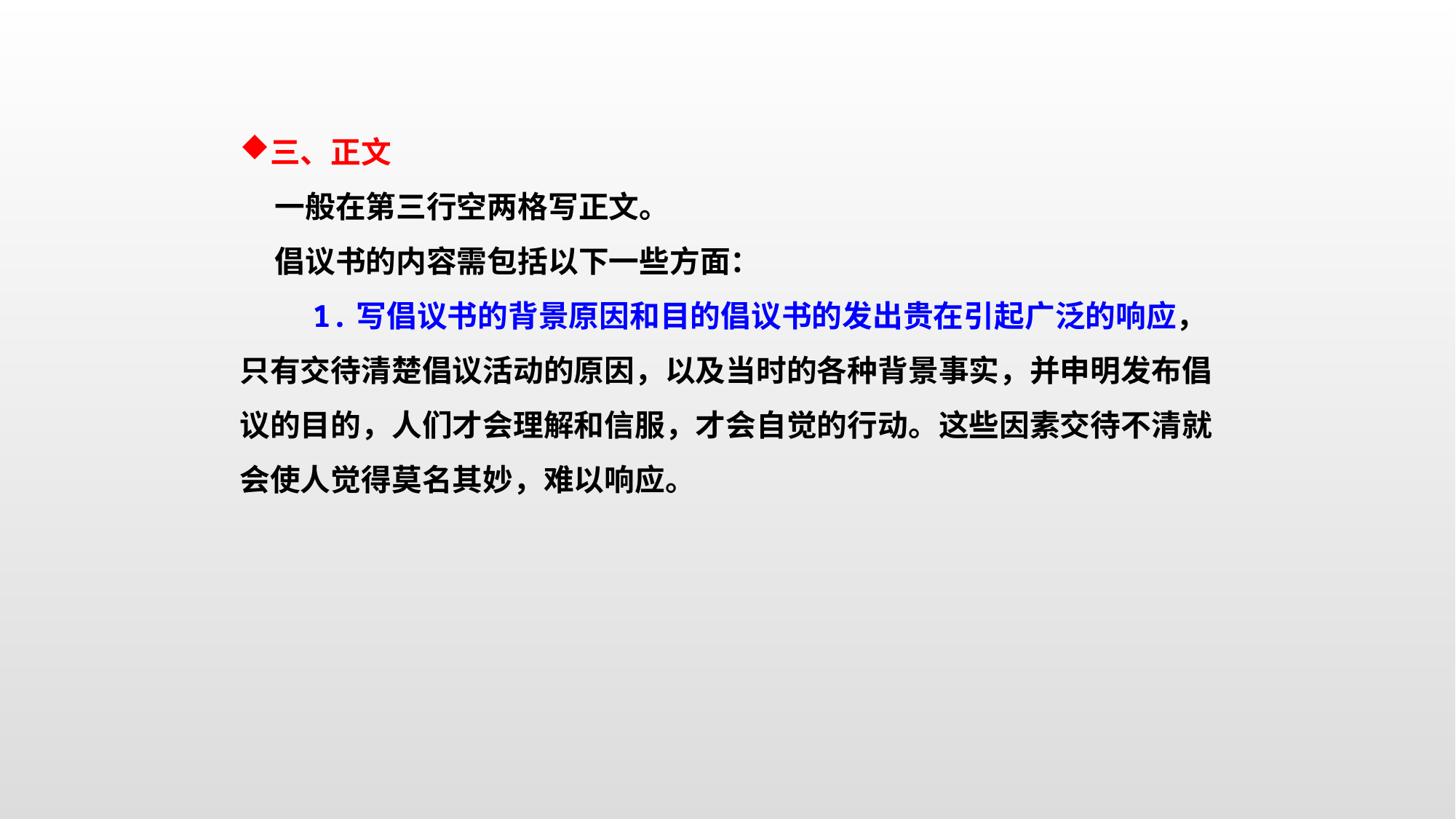

三、正文
    一般在第三行空两格写正文。
    倡议书的内容需包括以下一些方面：
    1.写倡议书的背景原因和目的倡议书的发出贵在引起广泛的响应，只有交待清楚倡议活动的原因，以及当时的各种背景事实，并申明发布倡议的目的，人们才会理解和信服，才会自觉的行动。这些因素交待不清就会使人觉得莫名其妙，难以响应。